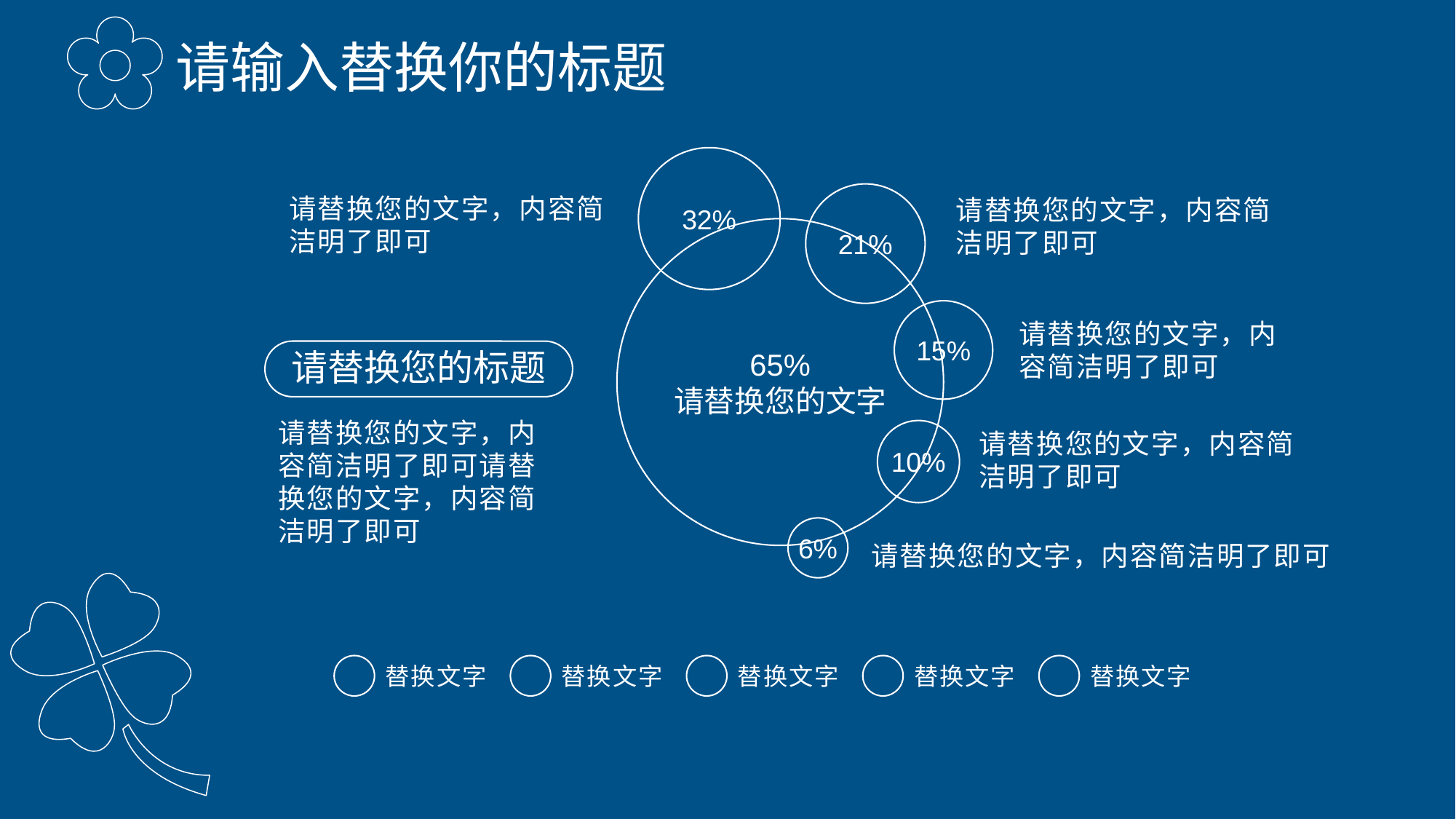

请输入替换你的标题
32%
21%
请替换您的文字，内容简洁明了即可
请替换您的文字，内容简洁明了即可
65%
请替换您的文字
15%
请替换您的文字，内容简洁明了即可
请替换您的标题
请替换您的文字，内容简洁明了即可请替换您的文字，内容简洁明了即可
10%
请替换您的文字，内容简洁明了即可
6%
请替换您的文字，内容简洁明了即可

替换文字

替换文字

替换文字

替换文字

替换文字